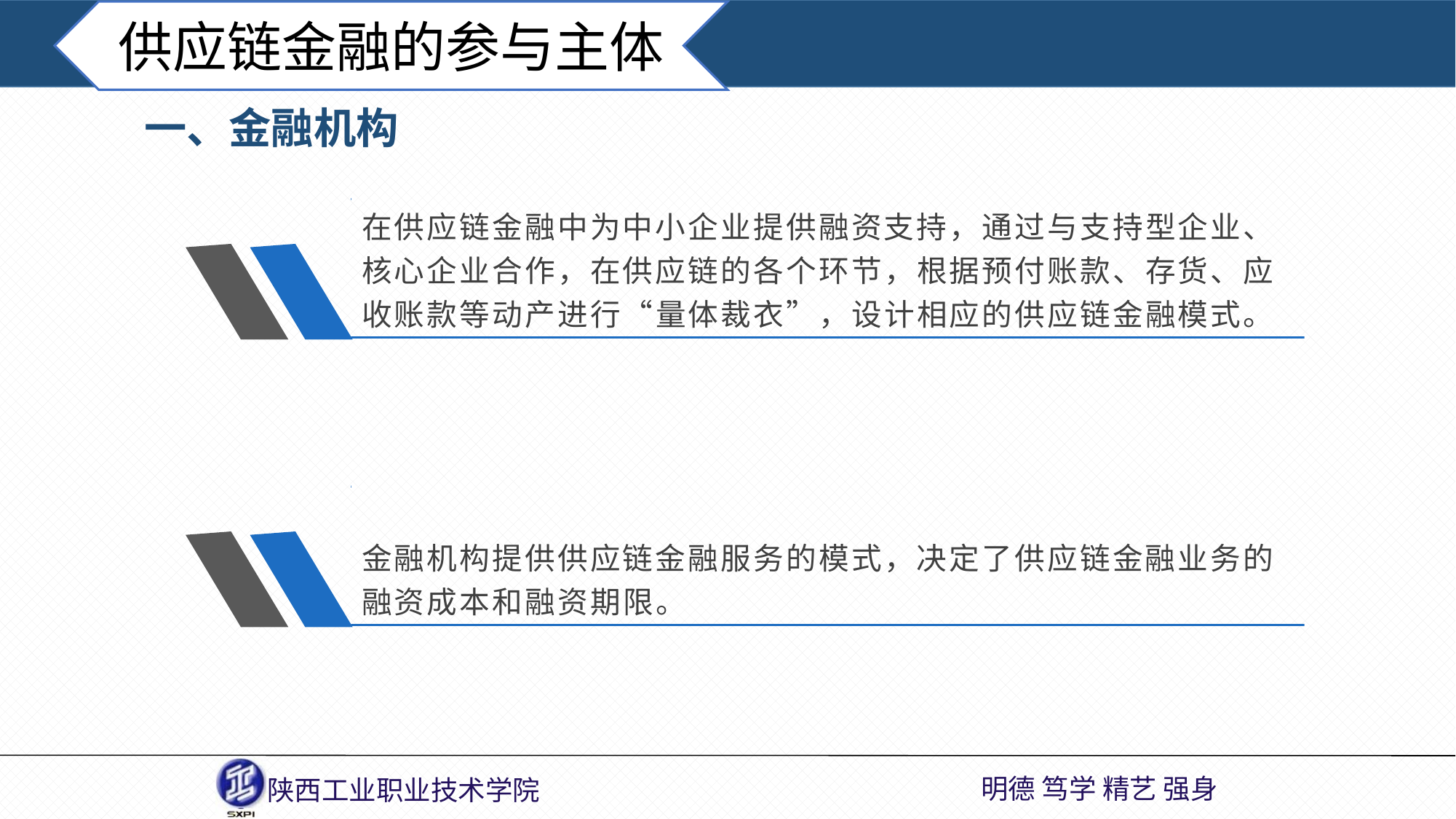

供应链金融的参与主体

一、金融机构
在供应链金融中为中小企业提供融资支持，通过与支持型企业、核心企业合作，在供应链的各个环节，根据预付账款、存货、应收账款等动产进行“量体裁衣”，设计相应的供应链金融模式。

金融机构提供供应链金融服务的模式，决定了供应链金融业务的融资成本和融资期限。